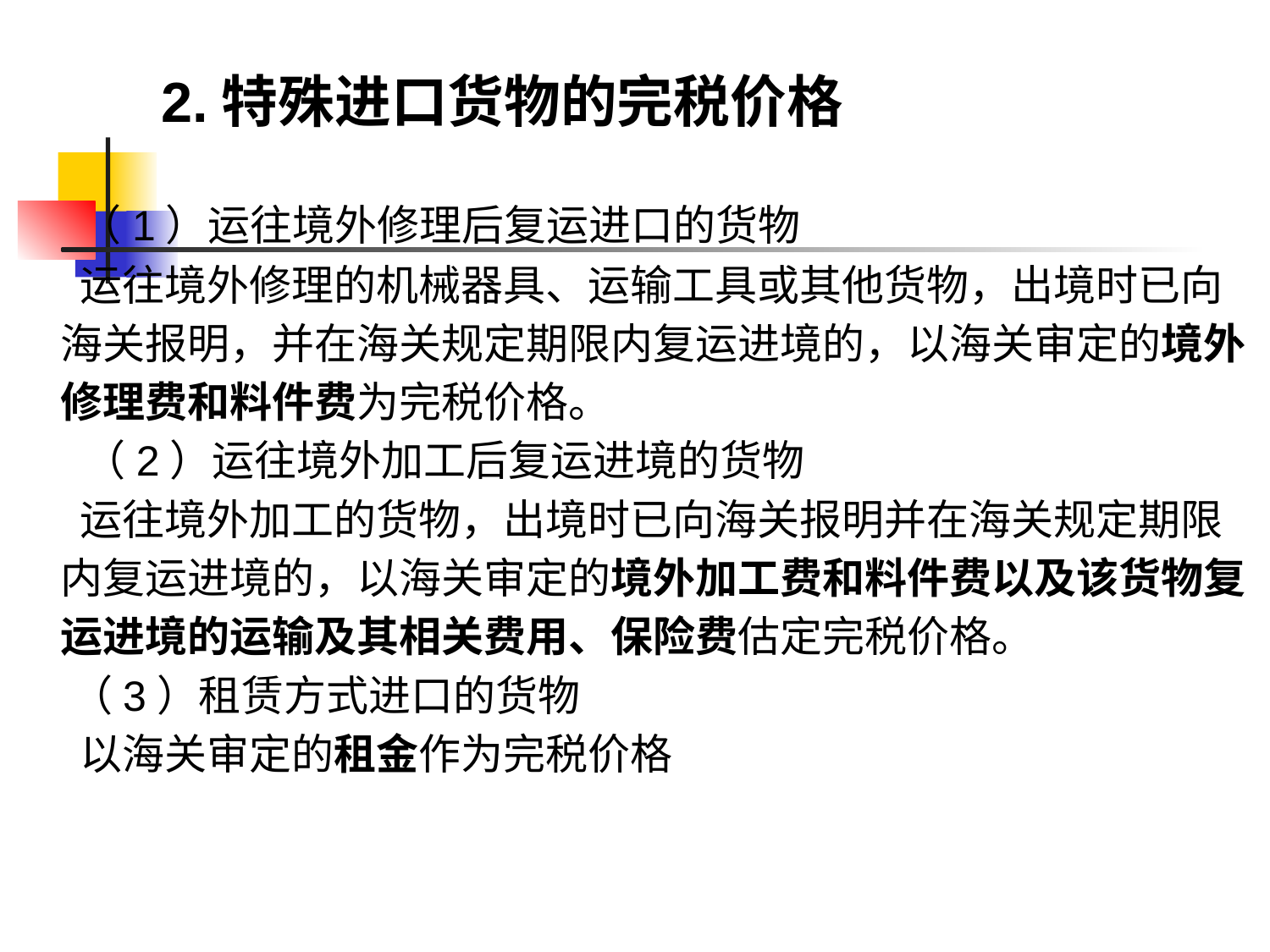

# 2.特殊进口货物的完税价格
     （1）运往境外修理后复运进口的货物
      运往境外修理的机械器具、运输工具或其他货物，出境时已向海关报明，并在海关规定期限内复运进境的，以海关审定的境外修理费和料件费为完税价格。
　   （2）运往境外加工后复运进境的货物
      运往境外加工的货物，出境时已向海关报明并在海关规定期限内复运进境的，以海关审定的境外加工费和料件费以及该货物复运进境的运输及其相关费用、保险费估定完税价格。
     （3）租赁方式进口的货物
      以海关审定的租金作为完税价格